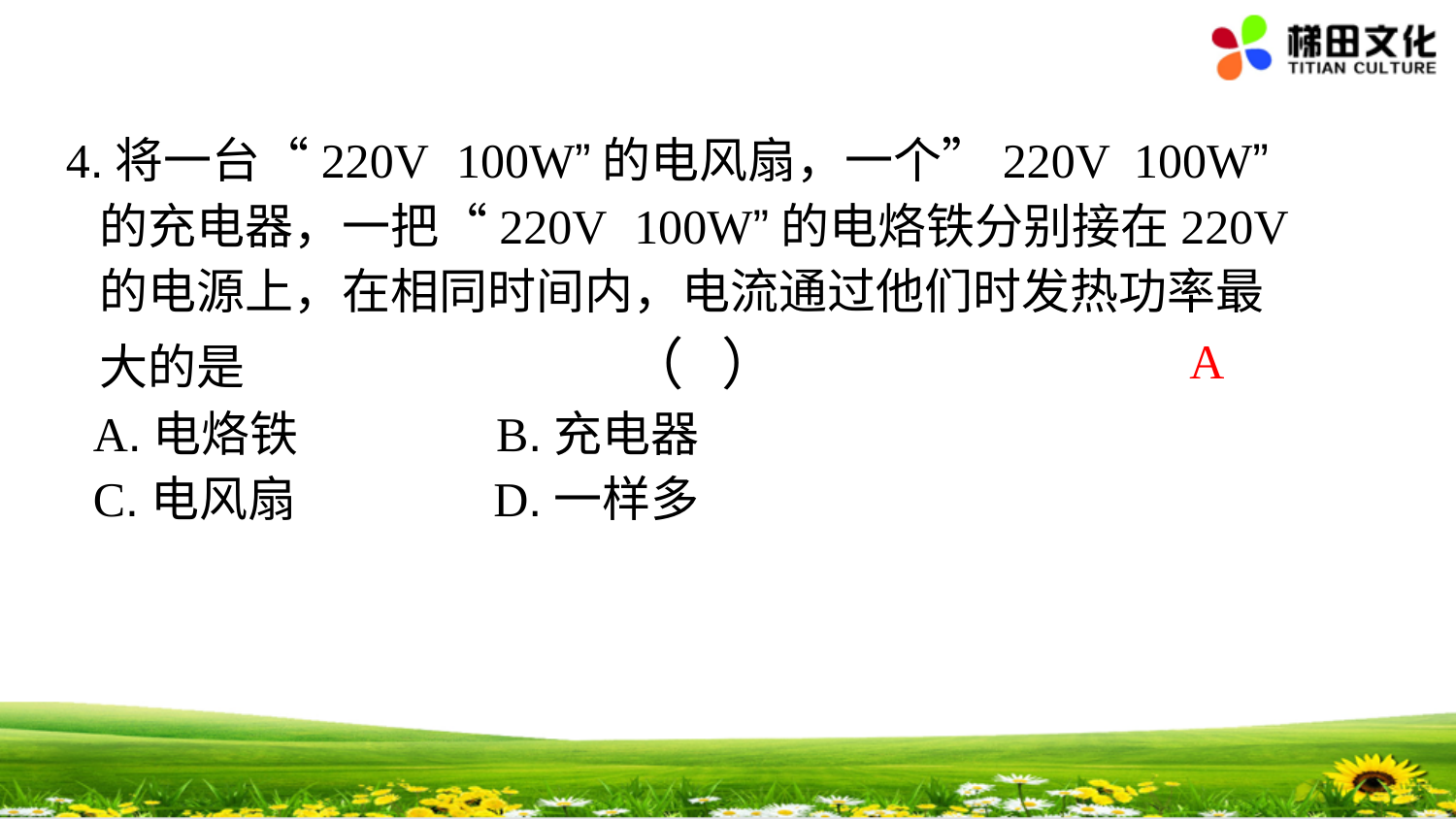

4.将一台“220V  100W”的电风扇，一个”220V  100W”
  的充电器，一把“220V  100W”的电烙铁分别接在220V
  的电源上，在相同时间内，电流通过他们时发热功率最
  大的是                                   （   ）
  A.电烙铁                 B.充电器
  C.电风扇                 D.一样多

A